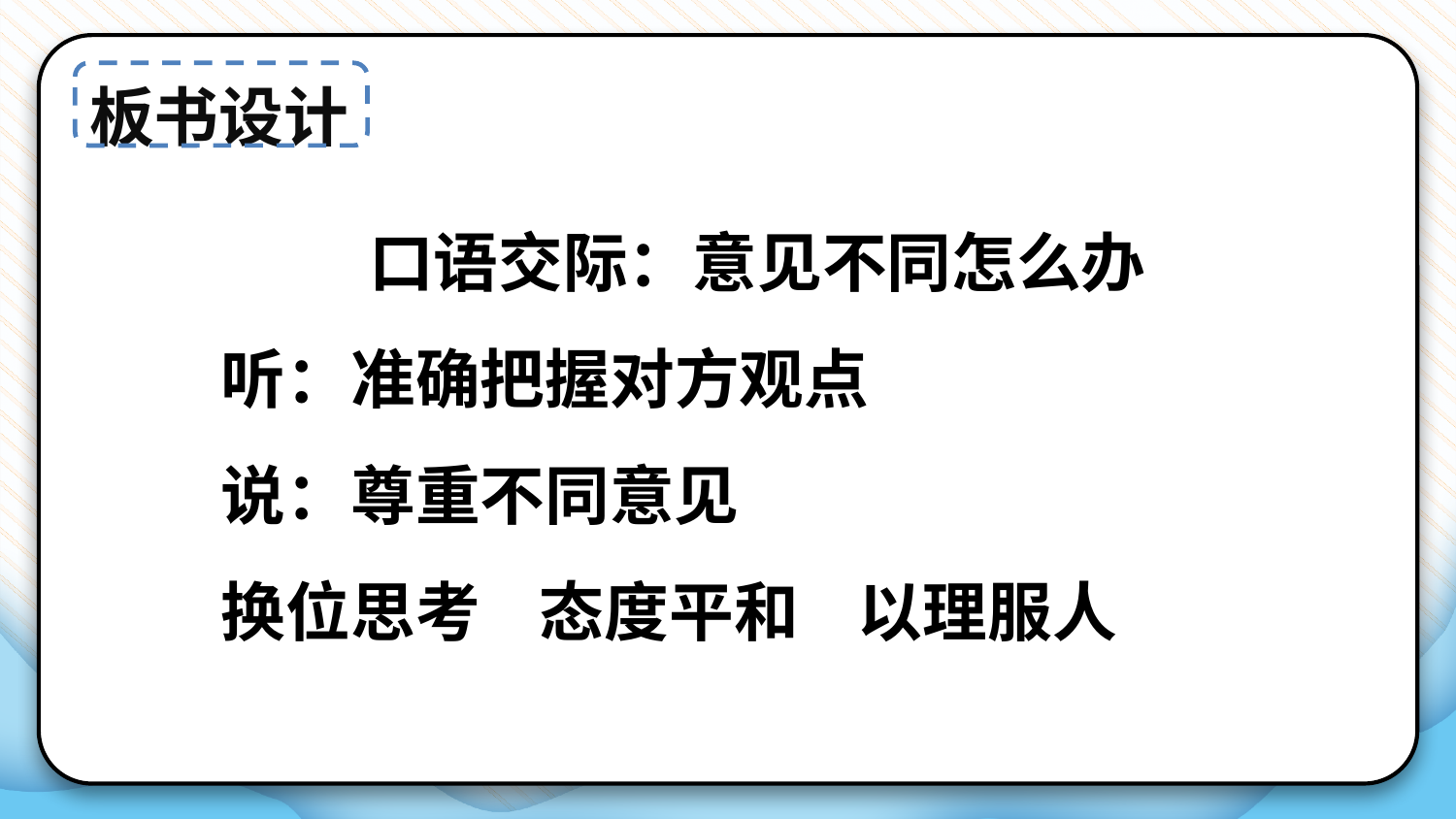

板书设计

口语交际：意见不同怎么办
听：准确把握对方观点
说：尊重不同意见
换位思考    态度平和    以理服人